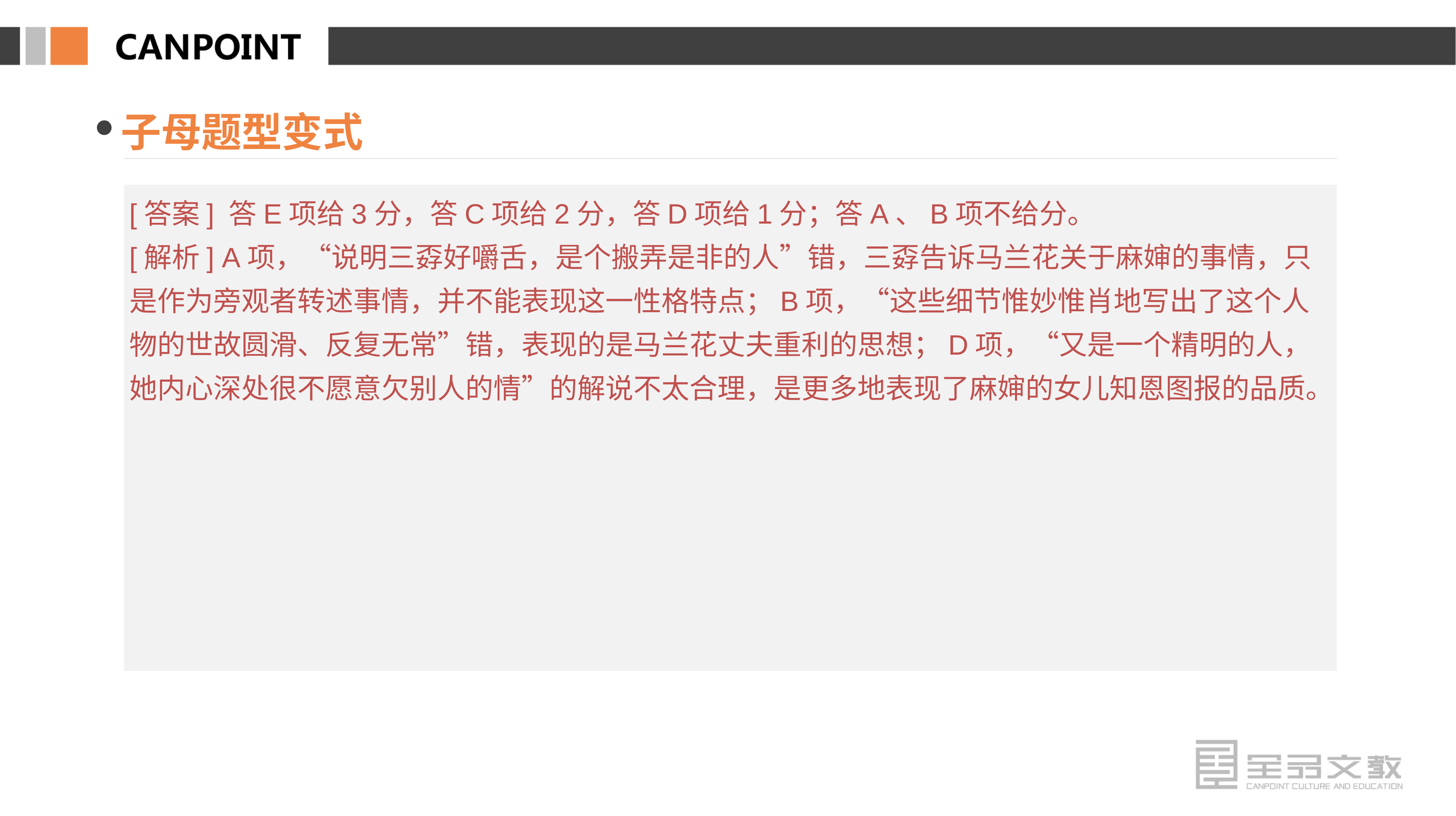

子母题型变式

[答案] 答E项给3分，答C项给2分，答D项给1分；答A、B项不给分。
[解析] A项，“说明三孬好嚼舌，是个搬弄是非的人”错，三孬告诉马兰花关于麻婶的事情，只是作为旁观者转述事情，并不能表现这一性格特点；B项，“这些细节惟妙惟肖地写出了这个人物的世故圆滑、反复无常”错，表现的是马兰花丈夫重利的思想；D项，“又是一个精明的人，她内心深处很不愿意欠别人的情”的解说不太合理，是更多地表现了麻婶的女儿知恩图报的品质。